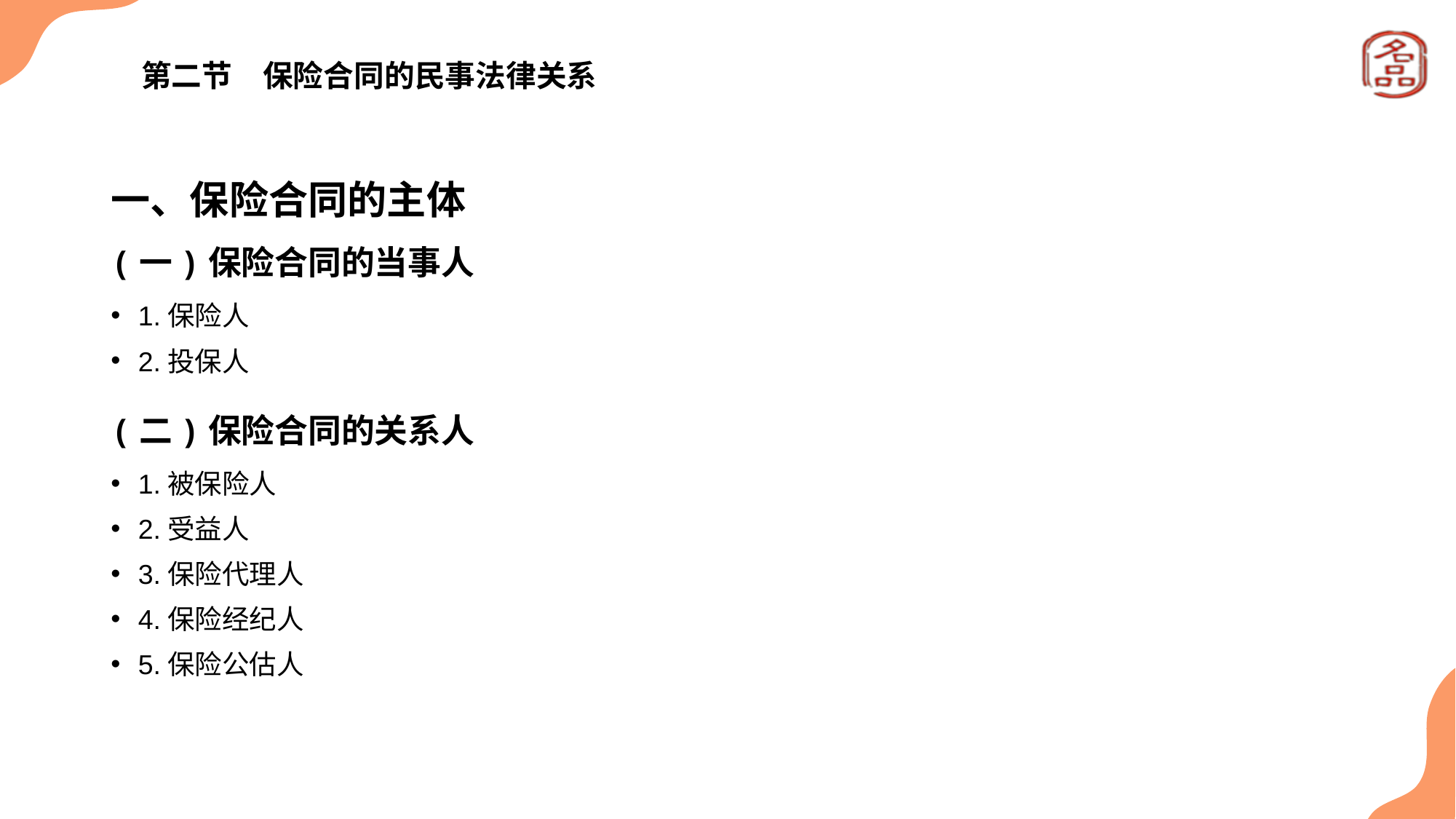

# 第二节　保险合同的民事法律关系
一、保险合同的主体
(一)保险合同的当事人
1.保险人
2.投保人
(二)保险合同的关系人
1.被保险人
2.受益人
3.保险代理人
4.保险经纪人
5.保险公估人